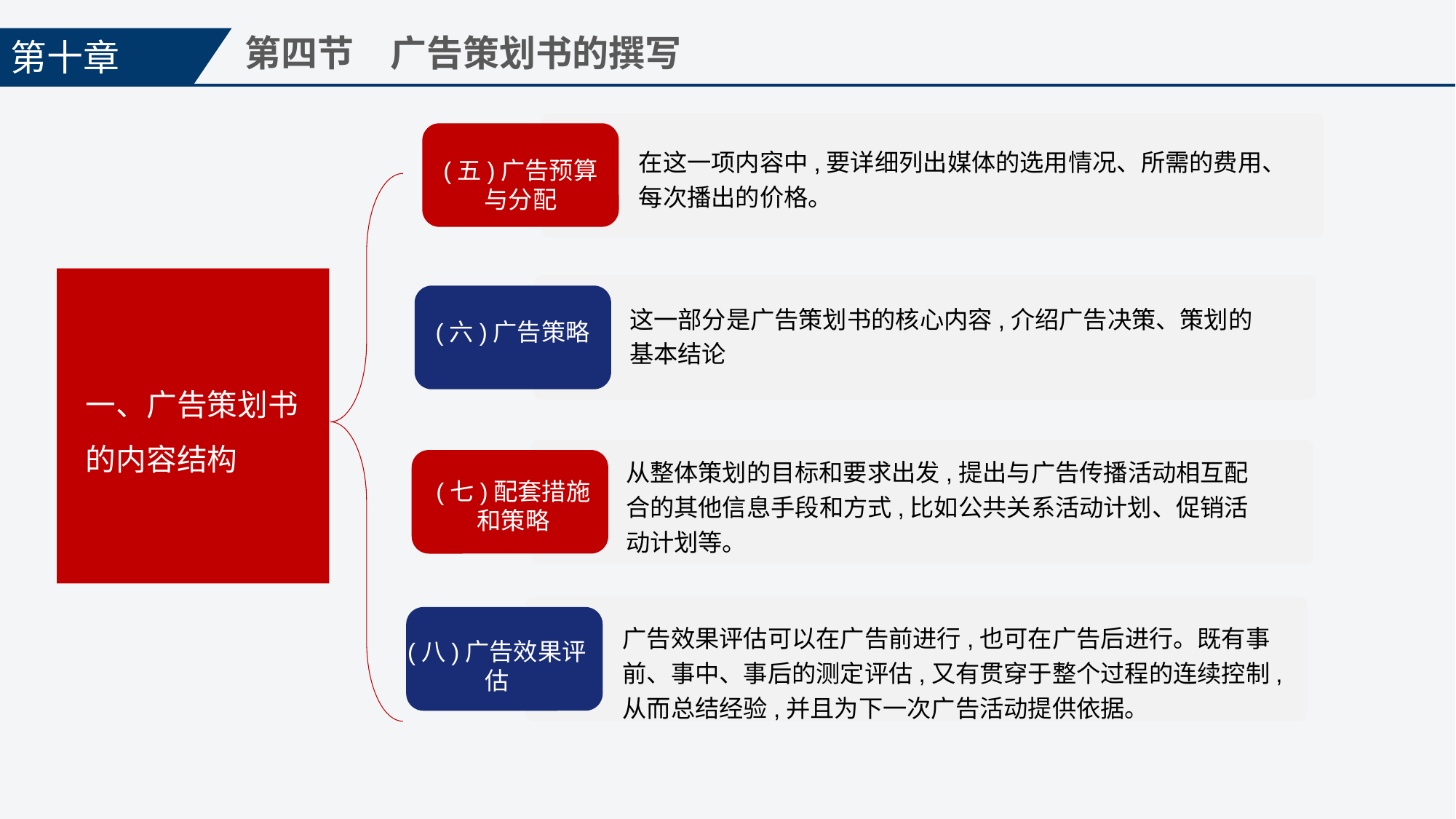

第十章
第四节　广告策划书的撰写

(五)广告预算与分配
在这一项内容中,要详细列出媒体的选用情况、所需的费用、每次播出的价格。

一、广告策划书的内容结构

(六)广告策略
这一部分是广告策划书的核心内容,介绍广告决策、策划的基本结论

从整体策划的目标和要求出发,提出与广告传播活动相互配合的其他信息手段和方式,比如公共关系活动计划、促销活动计划等。

(七)配套措施和策略

(八)广告效果评估
广告效果评估可以在广告前进行,也可在广告后进行。既有事前、事中、事后的测定评估,又有贯穿于整个过程的连续控制,从而总结经验,并且为下一次广告活动提供依据。